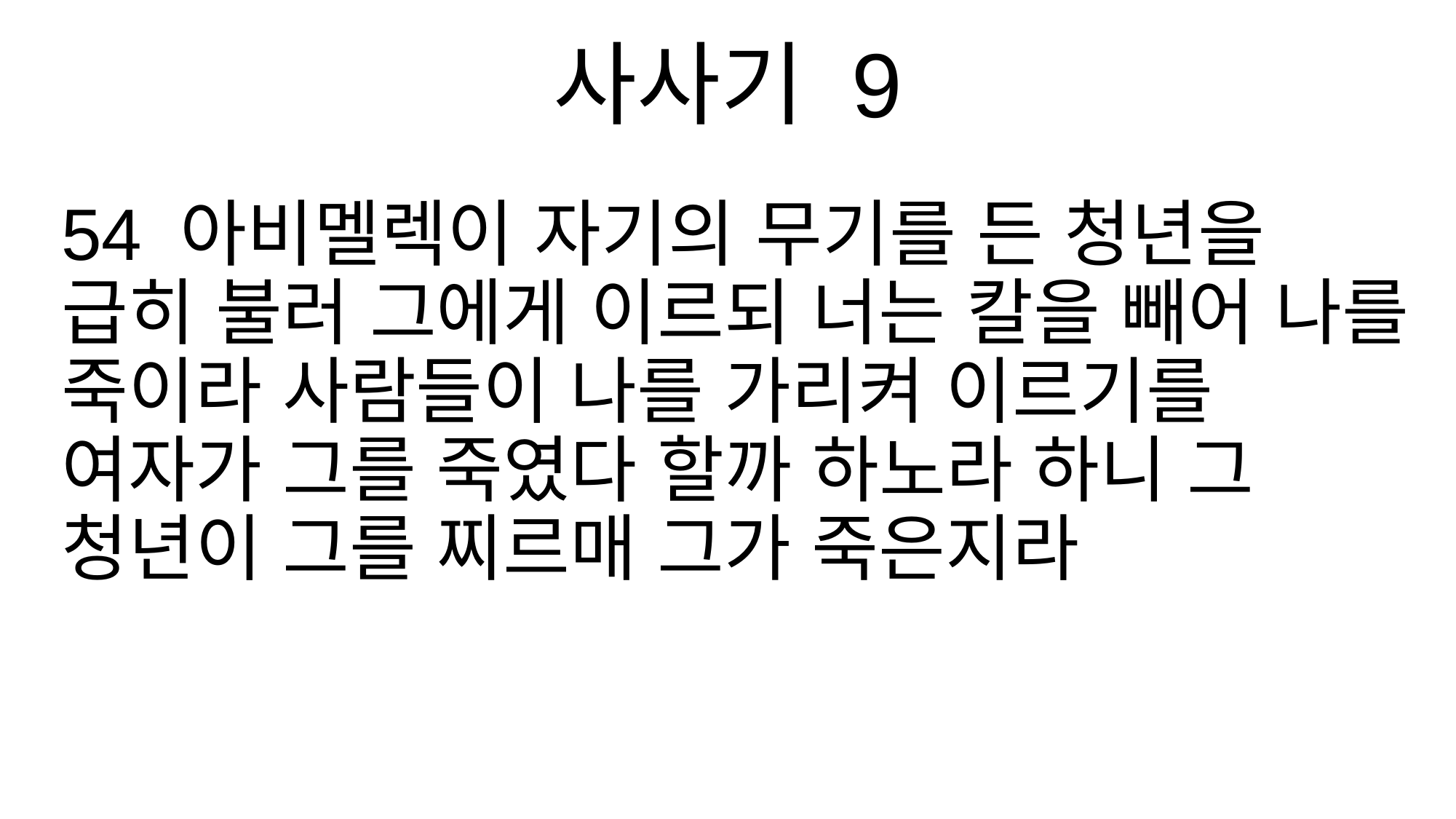

사사기 9
54 아비멜렉이 자기의 무기를 든 청년을 급히 불러 그에게 이르되 너는 칼을 빼어 나를 죽이라 사람들이 나를 가리켜 이르기를 여자가 그를 죽였다 할까 하노라 하니 그 청년이 그를 찌르매 그가 죽은지라